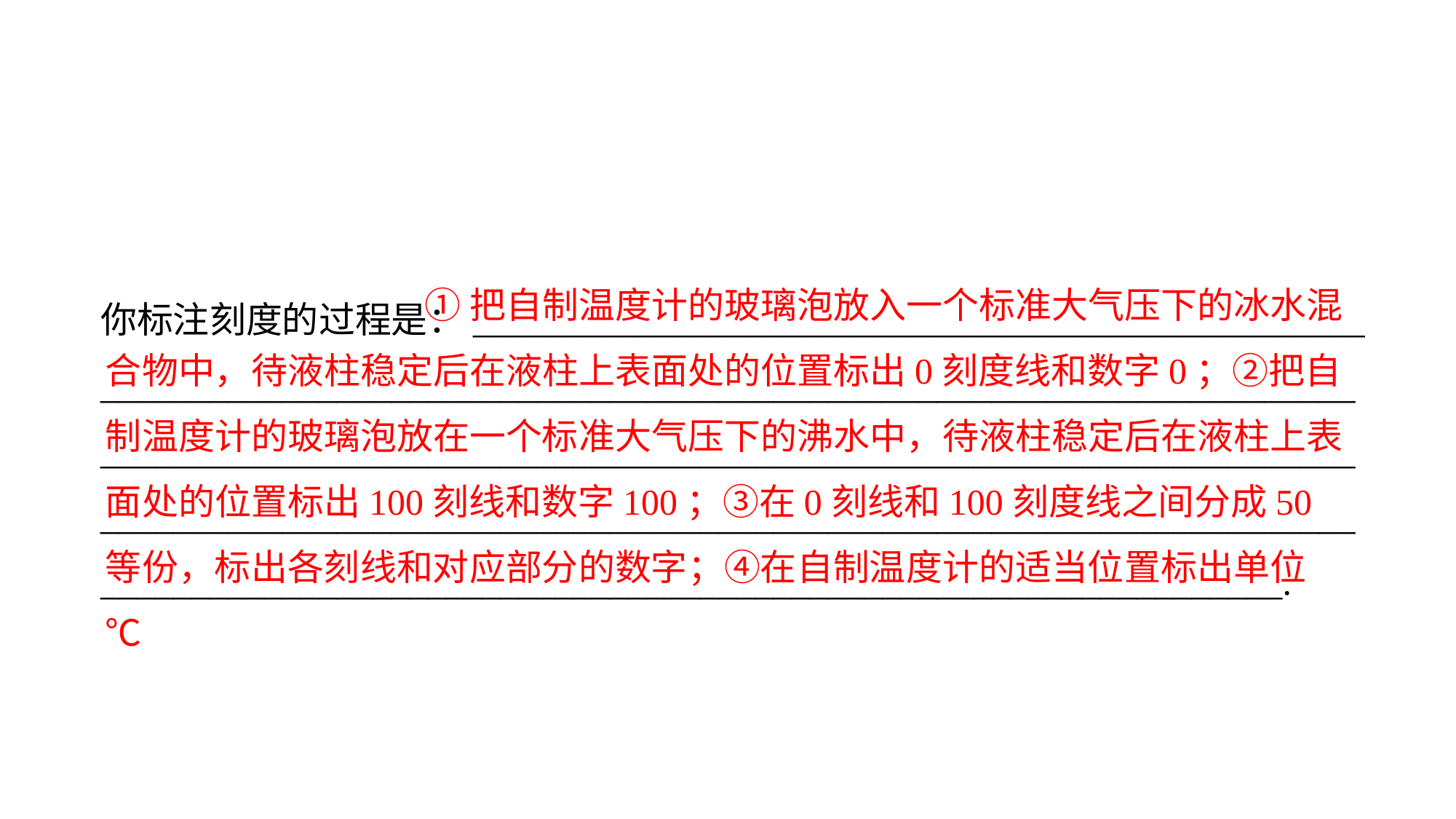

①把自制温度计的玻璃泡放入一个标准大气压下的冰水混合物中，待液柱稳定后在液柱上表面处的位置标出0刻度线和数字0；②把自制温度计的玻璃泡放在一个标准大气压下的沸水中，待液柱稳定后在液柱上表面处的位置标出100刻线和数字100；③在0刻线和100刻度线之间分成50等份，标出各刻线和对应部分的数字；④在自制温度计的适当位置标出单位 ℃
你标注刻度的过程是：_________________________________________________
________________________________________________________________________________________________________________________________________________________________________________________________________________________________________________________________________________.